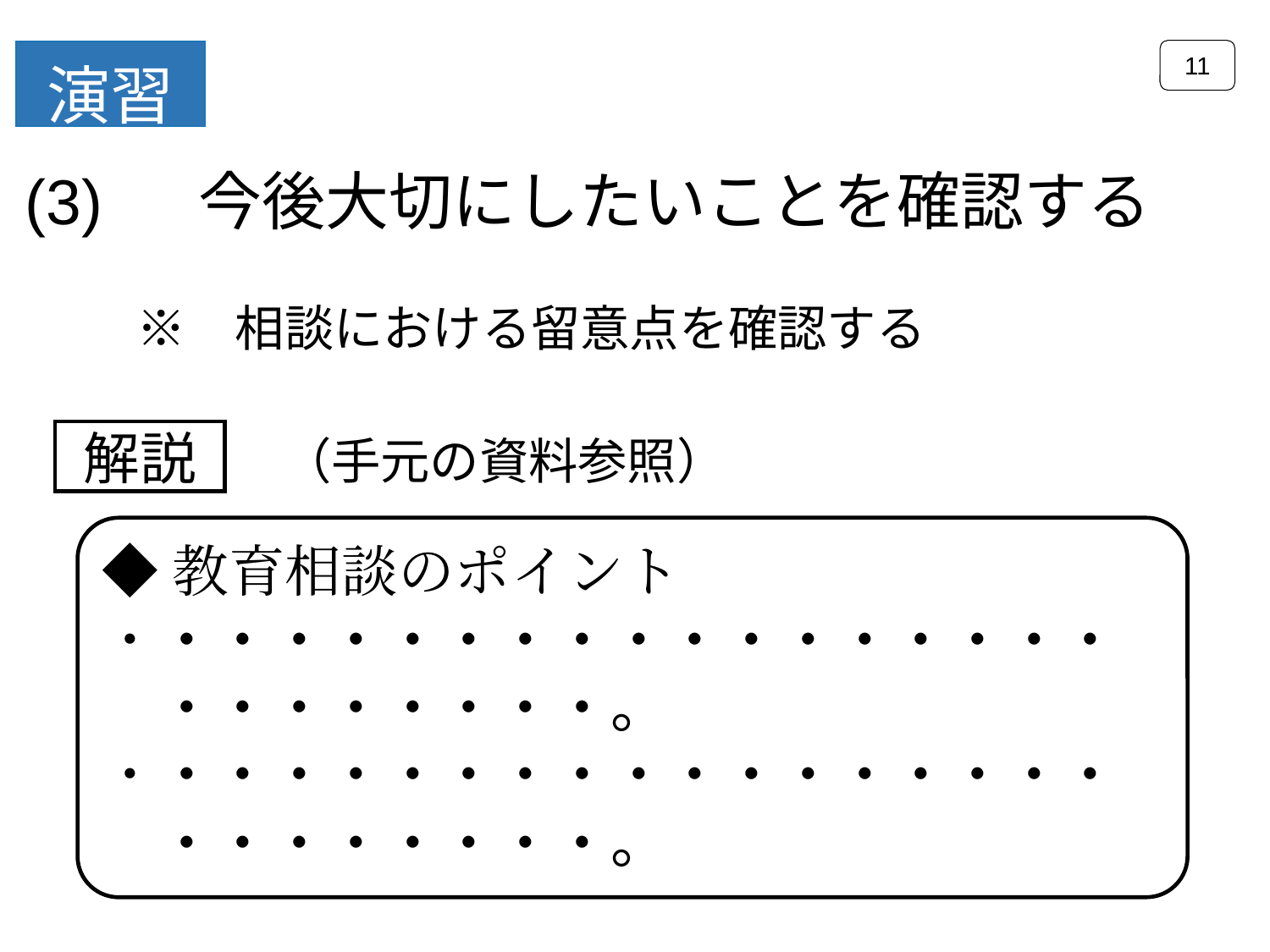

11
演習
(3) 　今後大切にしたいことを確認する
　※　相談における留意点を確認する
解説
（手元の資料参照）
◆教育相談のポイント
・・・・・・・・・・・・・・・・・・
　・・・・・・・・。
・・・・・・・・・・・・・・・・・・
　・・・・・・・・。